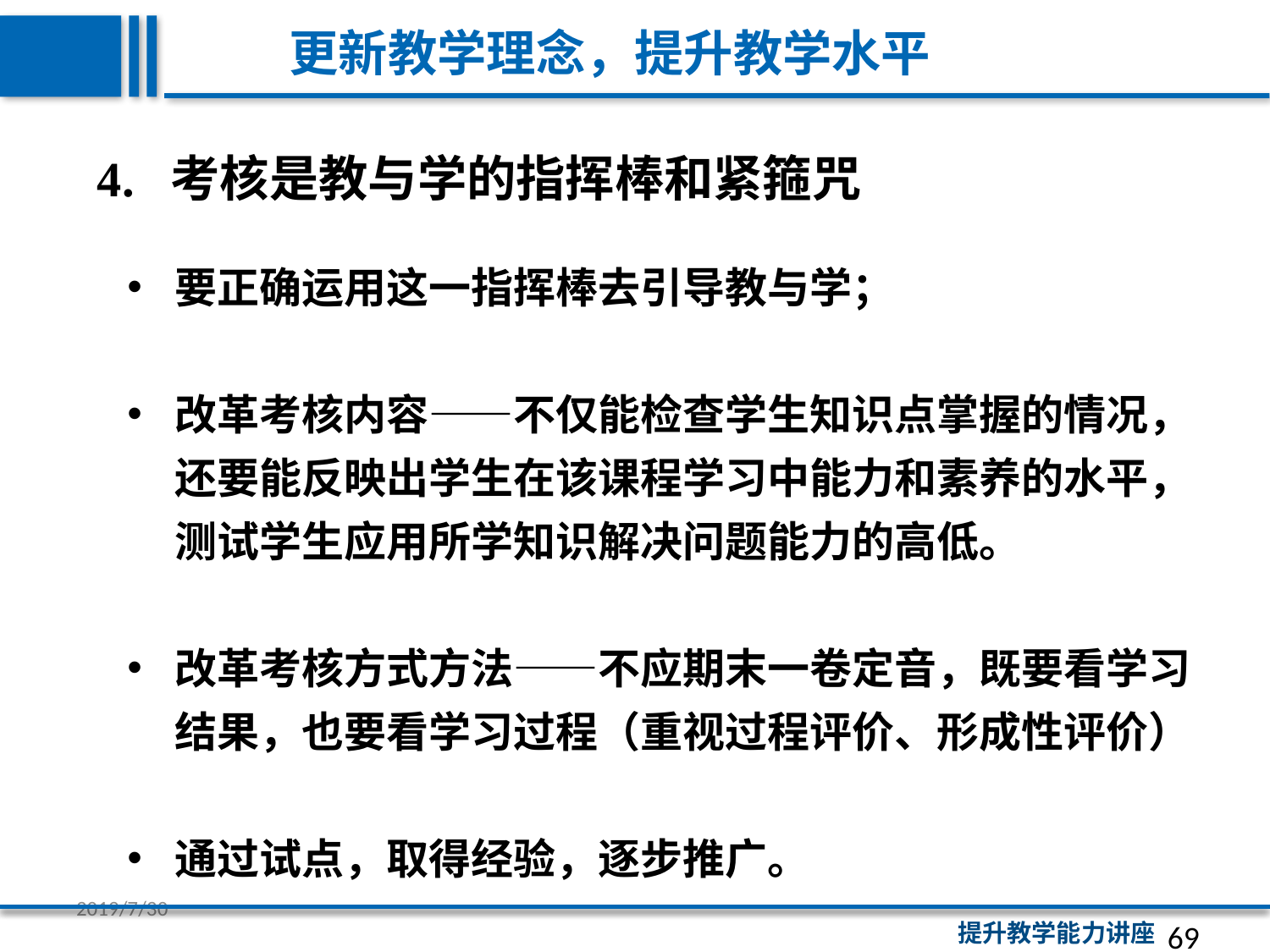

更新教学理念，提升教学水平
4.  考核是教与学的指挥棒和紧箍咒
要正确运用这一指挥棒去引导教与学；

改革考核内容——不仅能检查学生知识点掌握的情况，还要能反映出学生在该课程学习中能力和素养的水平，测试学生应用所学知识解决问题能力的高低。

改革考核方式方法——不应期末一卷定音，既要看学习结果，也要看学习过程（重视过程评价、形成性评价）

通过试点，取得经验，逐步推广。
69